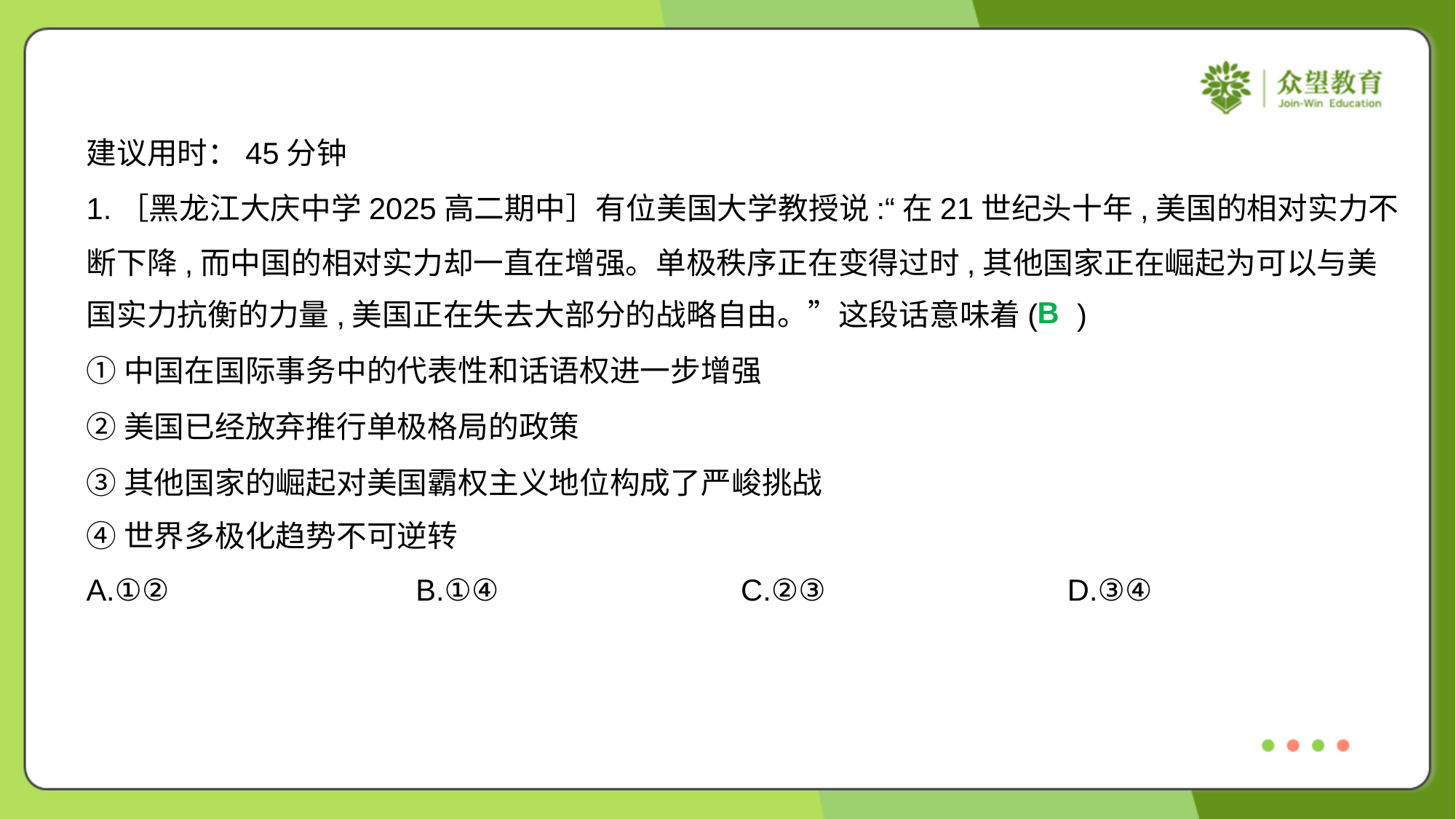

建议用时：45分钟
1.［黑龙江大庆中学2025高二期中］有位美国大学教授说:“在21世纪头十年,美国的相对实力不
断下降,而中国的相对实力却一直在增强。单极秩序正在变得过时,其他国家正在崛起为可以与美
国实力抗衡的力量,美国正在失去大部分的战略自由。”这段话意味着(     )
B
①中国在国际事务中的代表性和话语权进一步增强
②美国已经放弃推行单极格局的政策
③其他国家的崛起对美国霸权主义地位构成了严峻挑战
④世界多极化趋势不可逆转
A.①②	B.①④	C.②③	D.③④